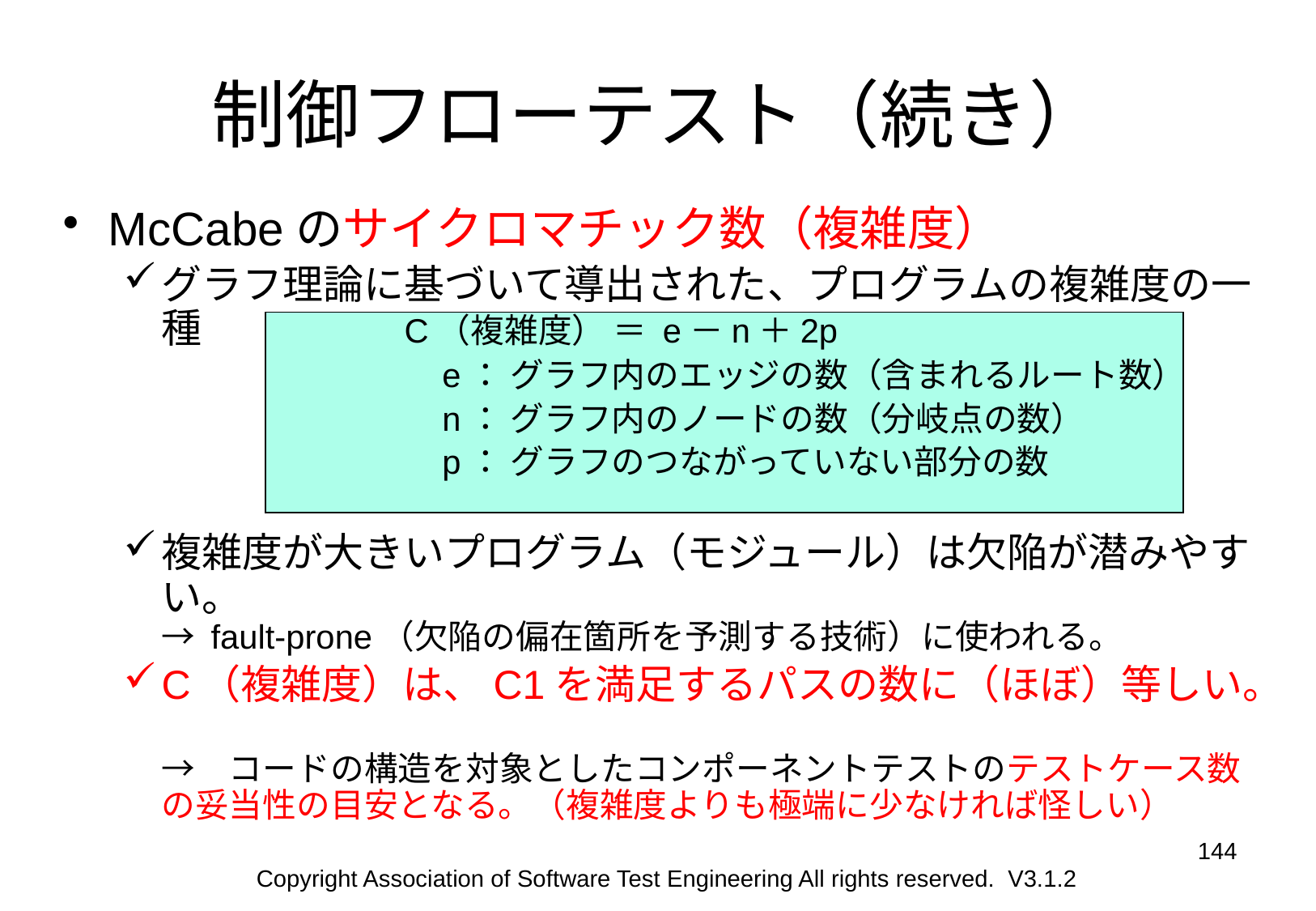

# 制御フローテスト（続き）
McCabeのサイクロマチック数（複雑度）
グラフ理論に基づいて導出された、プログラムの複雑度の一種		C（複雑度） ＝ e－n＋2p
		　　e： グラフ内のエッジの数（含まれるルート数）
		　　n： グラフ内のノードの数（分岐点の数）
		　　p： グラフのつながっていない部分の数

複雑度が大きいプログラム（モジュール）は欠陥が潜みやすい。
→ fault-prone（欠陥の偏在箇所を予測する技術）に使われる。
C（複雑度）は、C1を満足するパスの数に（ほぼ）等しい。
→　コードの構造を対象としたコンポーネントテストのテストケース数の妥当性の目安となる。（複雑度よりも極端に少なければ怪しい）

144
Copyright Association of Software Test Engineering All rights reserved.  V3.1.2